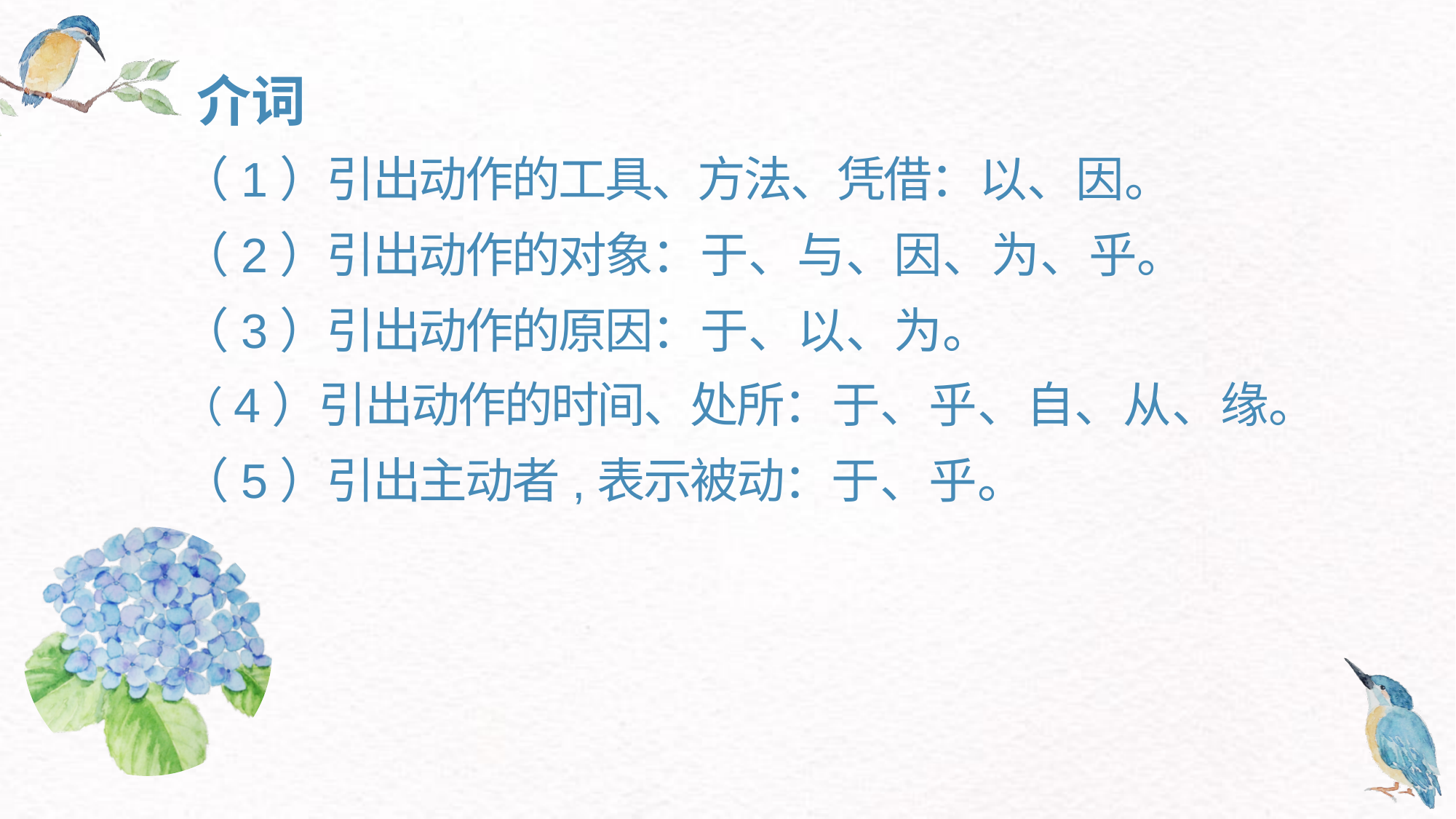

介词
（1）引出动作的工具、方法、凭借：以、因。
（2）引出动作的对象：于、与、因、为、乎。
（3）引出动作的原因：于、以、为。
（4）引出动作的时间、处所：于、乎、自、从、缘。
（5）引出主动者,表示被动：于、乎。